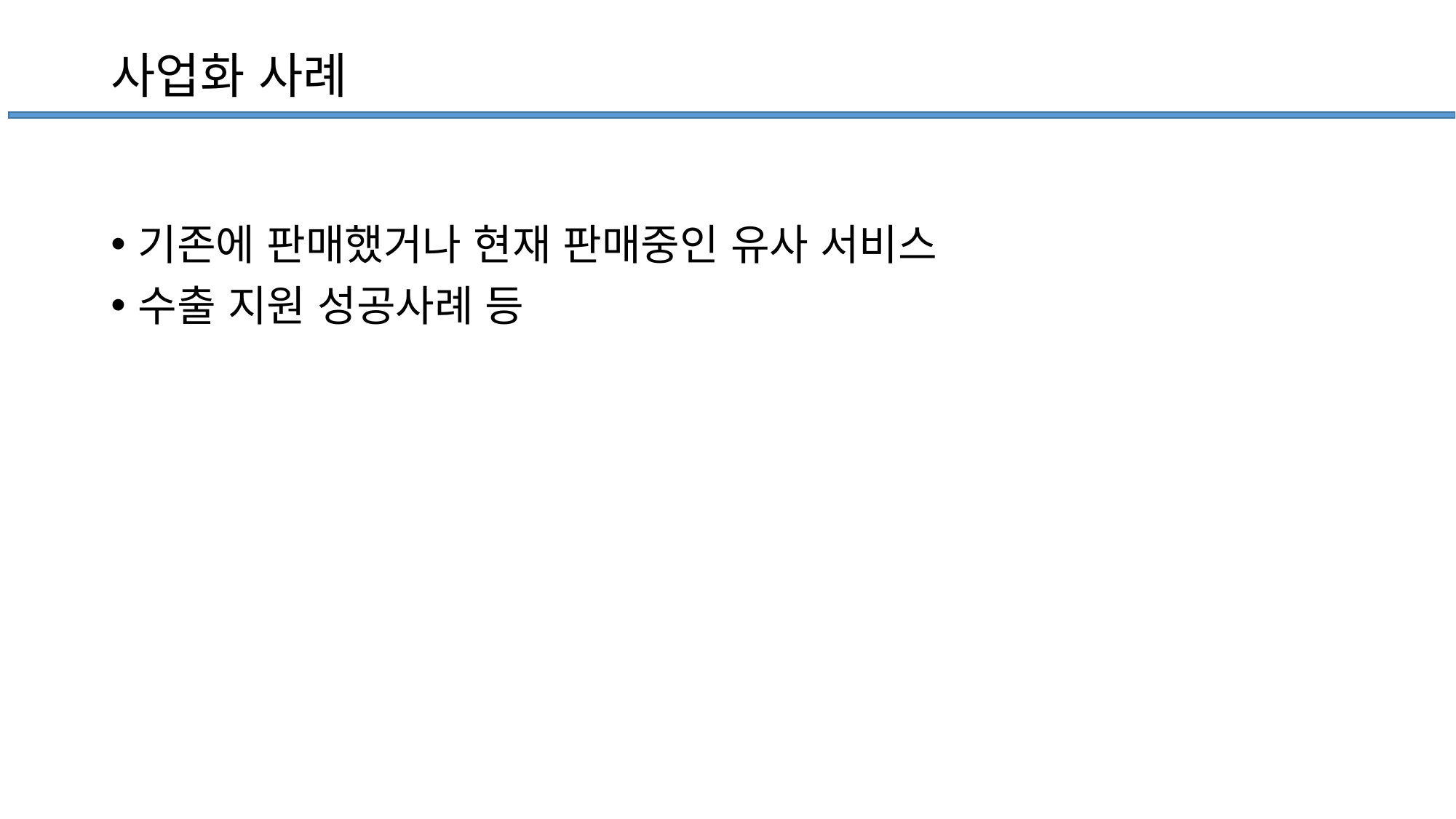

# 사업화 사례
기존에 판매했거나 현재 판매중인 유사 서비스
수출 지원 성공사례 등